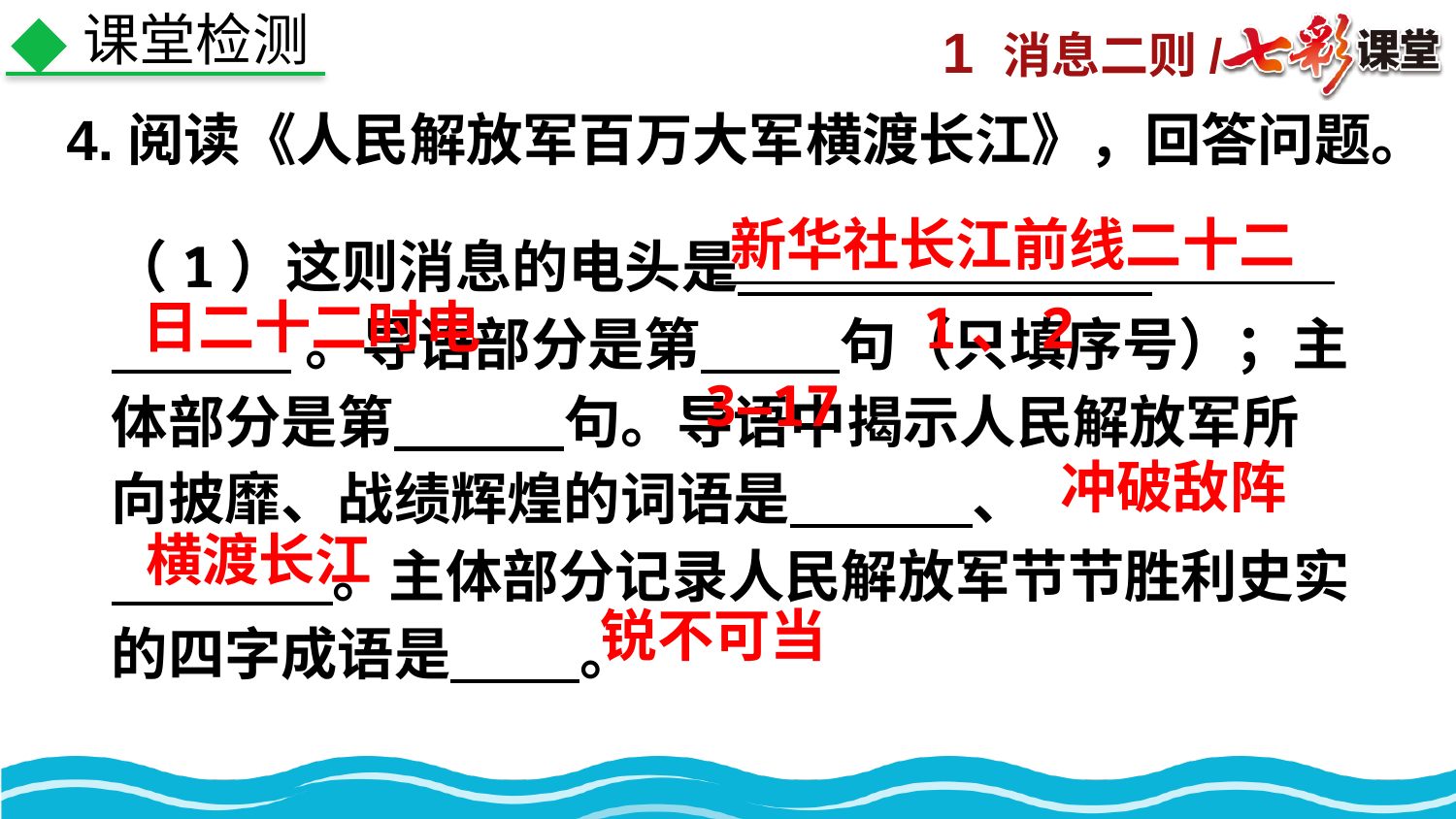

课堂检测

4.阅读《人民解放军百万大军横渡长江》，回答问题。
新华社长江前线二十二
（1）这则消息的电头是
              。导语部分是第　  　句（只填序号）；主体部分是第　　　句。导语中揭示人民解放军所向披靡、战绩辉煌的词语是　　 　、
　　    　。主体部分记录人民解放军节节胜利史实的四字成语是          。
日二十二时电
1、2
3—17
冲破敌阵
横渡长江
锐不可当